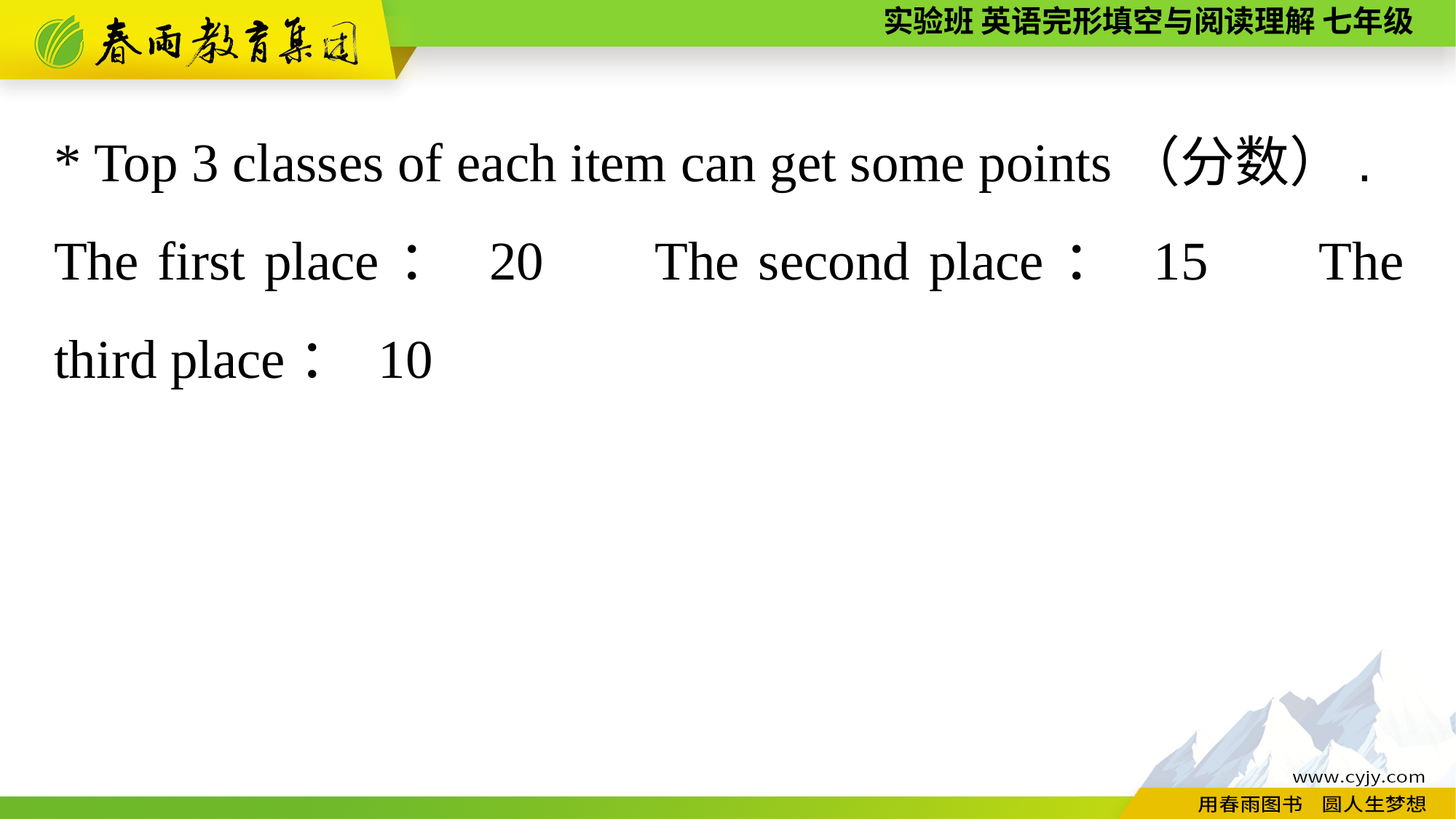

* Top 3 classes of each item can get some points（分数）.
The first place： 20 　The second place： 15 　The third place： 10